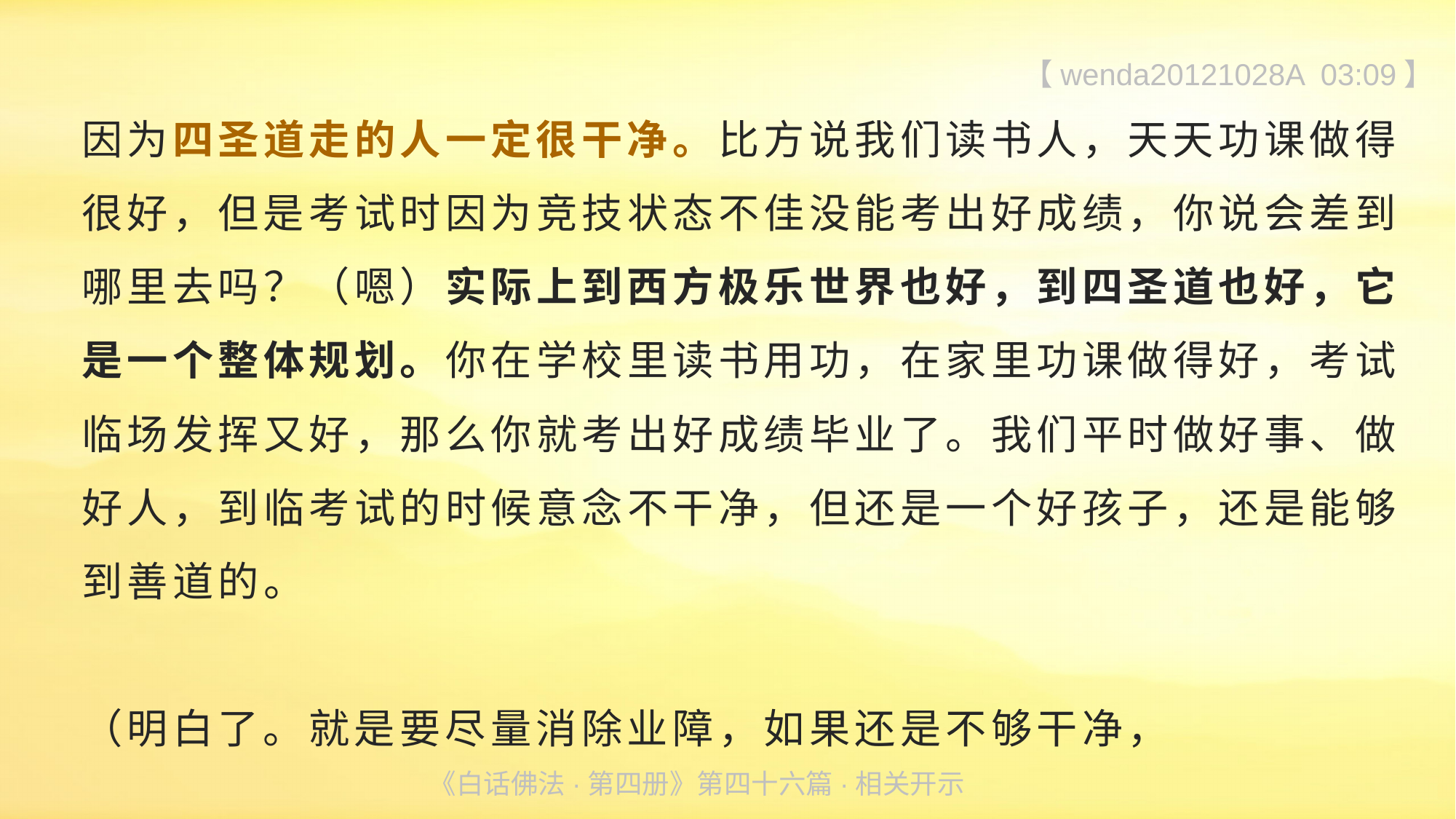

【wenda20121028A  03:09】
因为四圣道走的人一定很干净。比方说我们读书人，天天功课做得很好，但是考试时因为竞技状态不佳没能考出好成绩，你说会差到哪里去吗？（嗯）实际上到西方极乐世界也好，到四圣道也好，它是一个整体规划。你在学校里读书用功，在家里功课做得好，考试临场发挥又好，那么你就考出好成绩毕业了。我们平时做好事、做好人，到临考试的时候意念不干净，但还是一个好孩子，还是能够到善道的。

（明白了。就是要尽量消除业障，如果还是不够干净，
《白话佛法·第四册》第四十六篇·相关开示